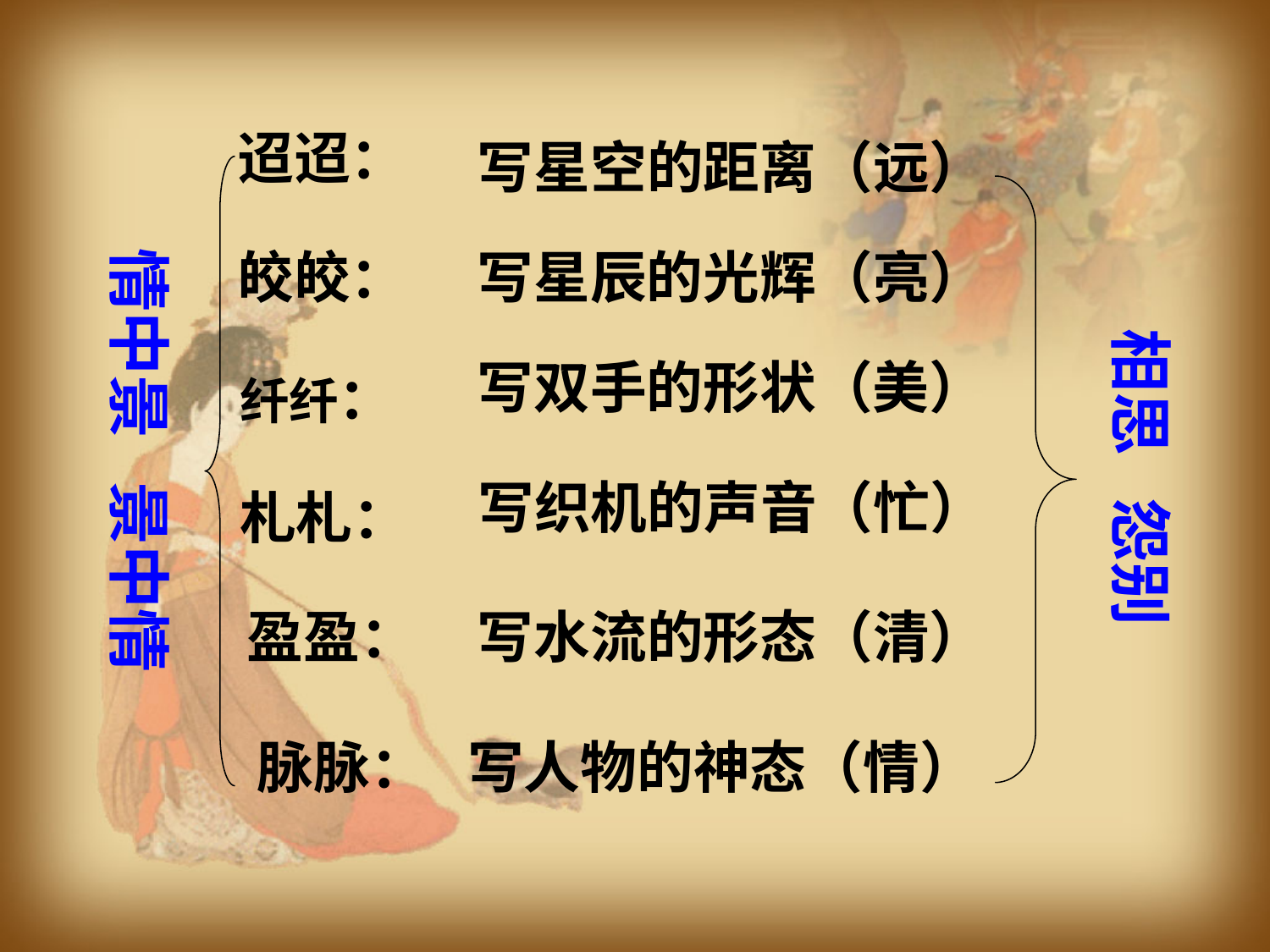

迢迢：
写星空的距离（远）

写星辰的光辉（亮）
情中景   景中情
皎皎：
相思   怨别
写双手的形状（美）
纤纤：
写织机的声音（忙）
札札：
盈盈：
写水流的形态（清）
脉脉：
写人物的神态（情）